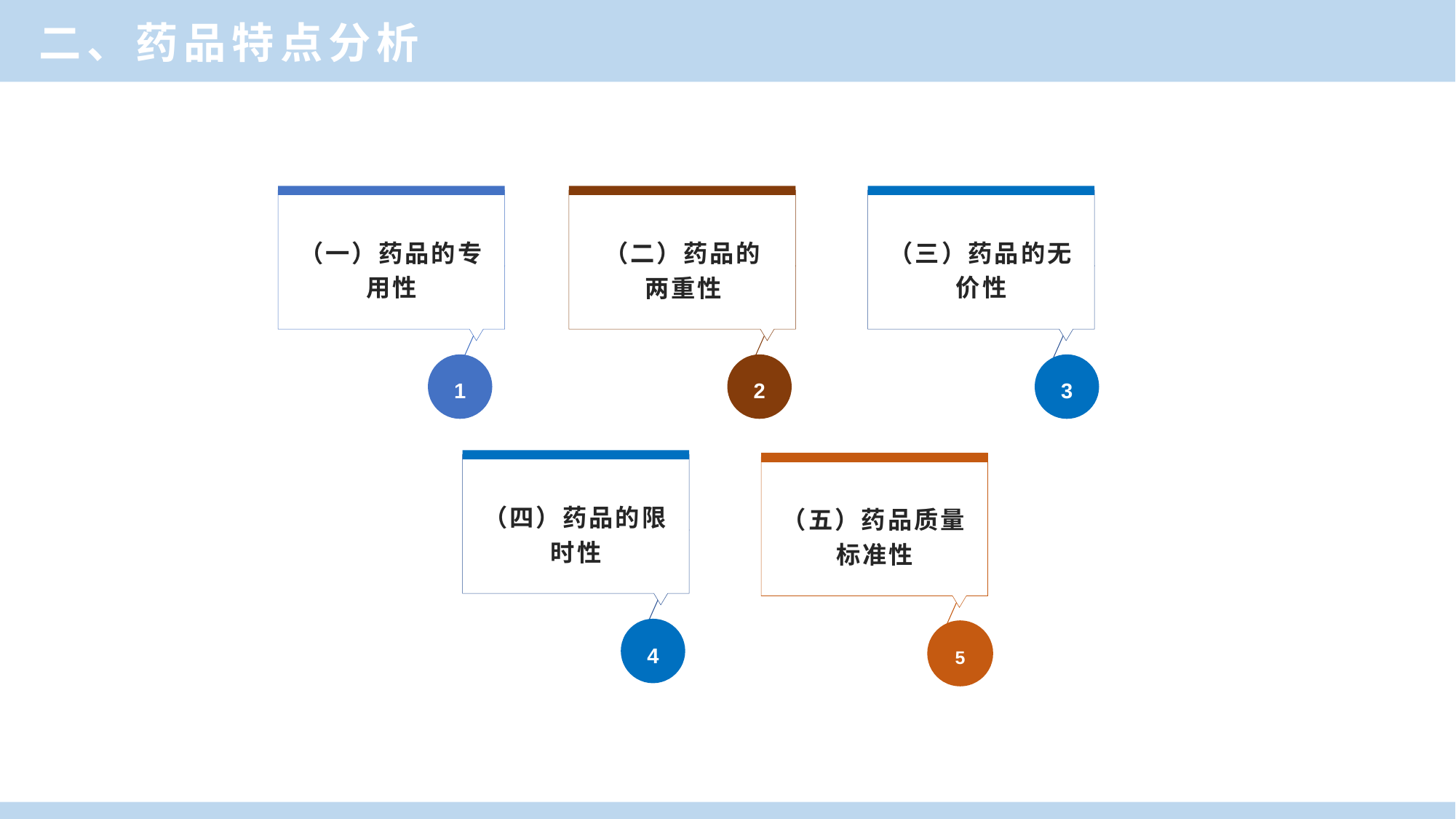

二、药品特点分析

（一）药品的专用性
1

（二）药品的两重性
2

（三）药品的无价性
3

（四）药品的限时性
4

（五）药品质量标准性
5